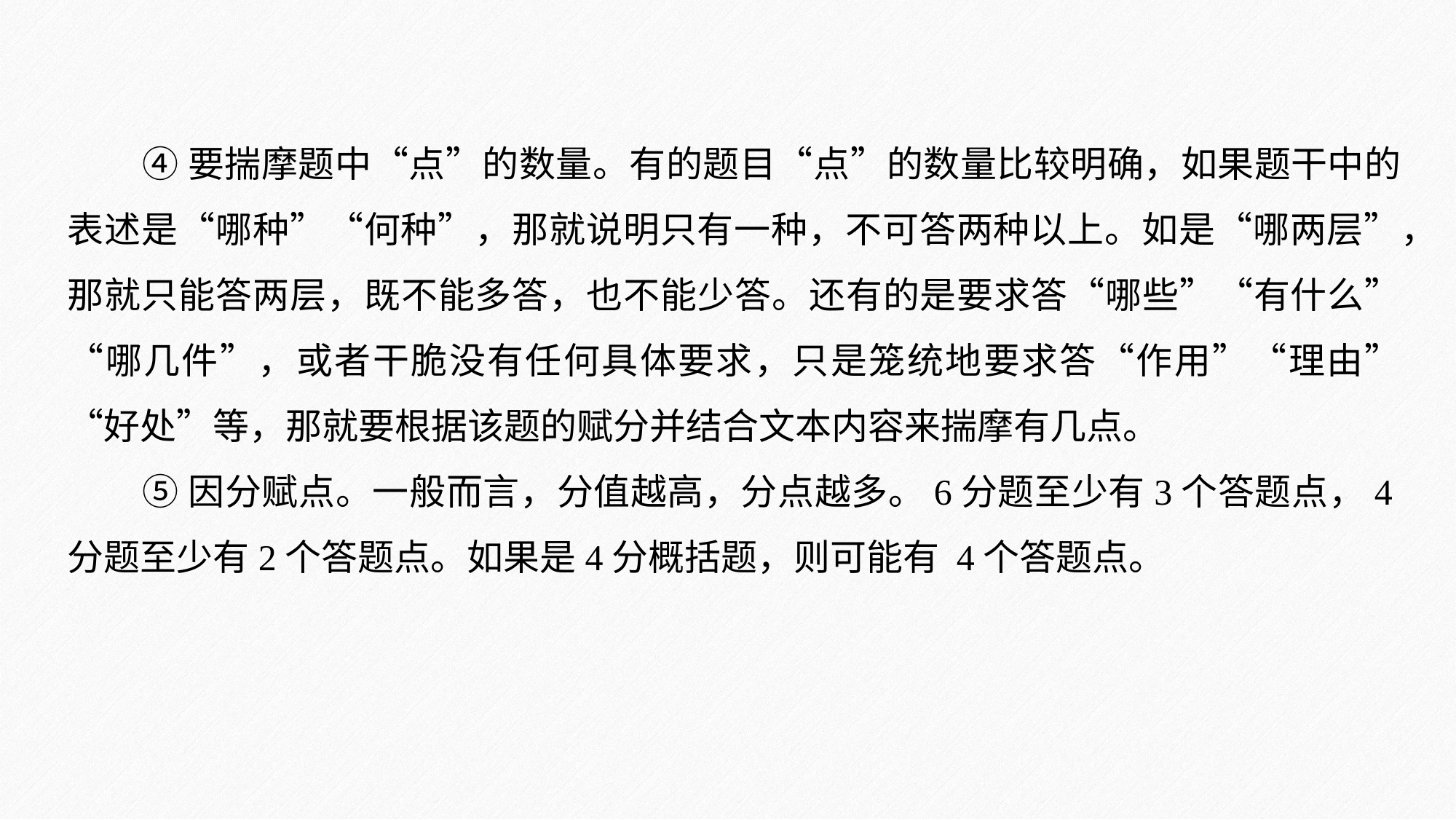

④要揣摩题中“点”的数量。有的题目“点”的数量比较明确，如果题干中的表述是“哪种”“何种”，那就说明只有一种，不可答两种以上。如是“哪两层”，那就只能答两层，既不能多答，也不能少答。还有的是要求答“哪些”“有什么”“哪几件”，或者干脆没有任何具体要求，只是笼统地要求答“作用”“理由”“好处”等，那就要根据该题的赋分并结合文本内容来揣摩有几点。
⑤因分赋点。一般而言，分值越高，分点越多。6分题至少有3个答题点，4分题至少有2个答题点。如果是4分概括题，则可能有 4个答题点。